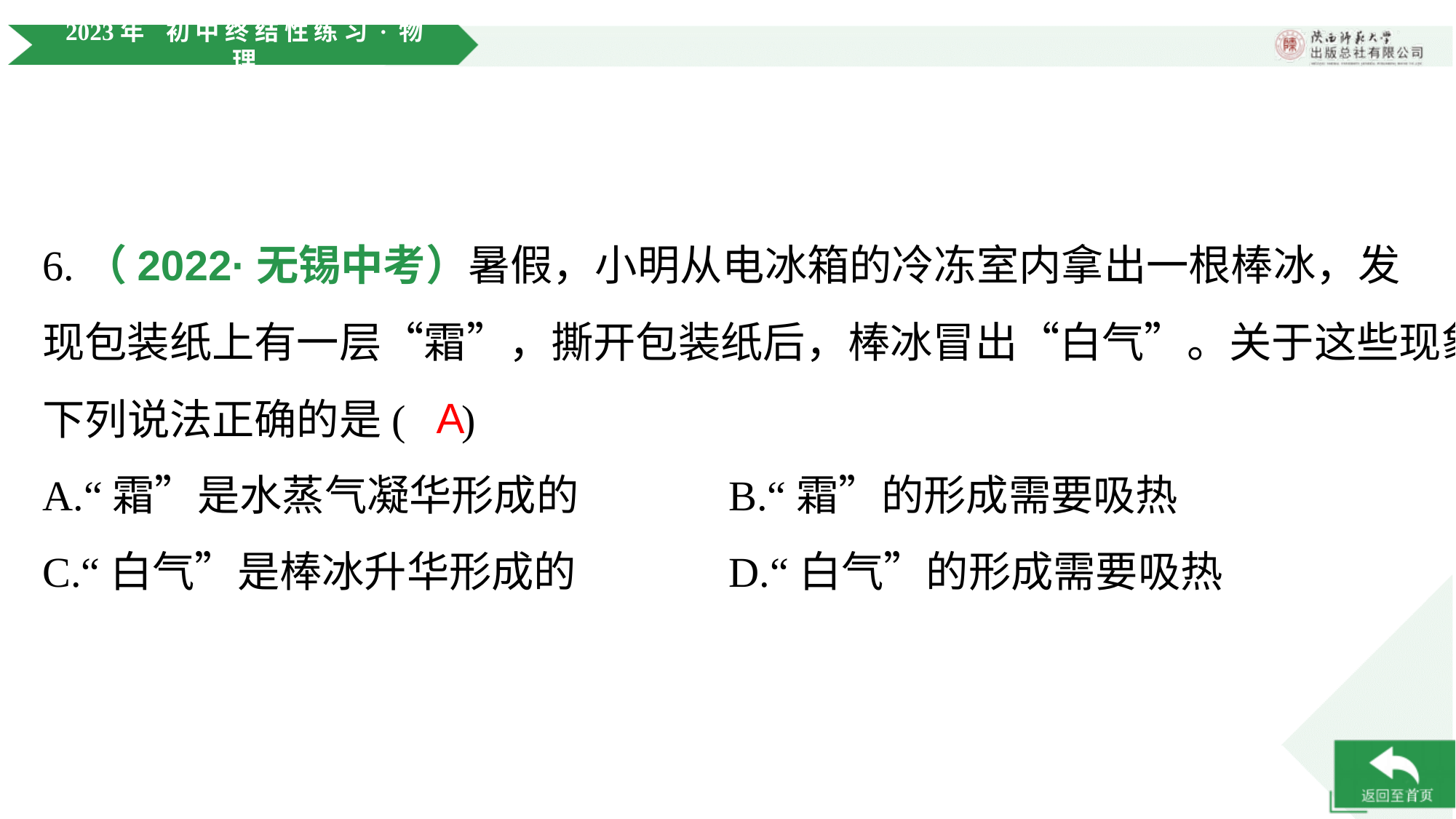

6.（2022·无锡中考）暑假，小明从电冰箱的冷冻室内拿出一根棒冰，发
现包装纸上有一层“霜”，撕开包装纸后，棒冰冒出“白气”。关于这些现象，
下列说法正确的是(     )
A
A.“霜”是水蒸气凝华形成的	B.“霜”的形成需要吸热
C.“白气”是棒冰升华形成的	D.“白气”的形成需要吸热